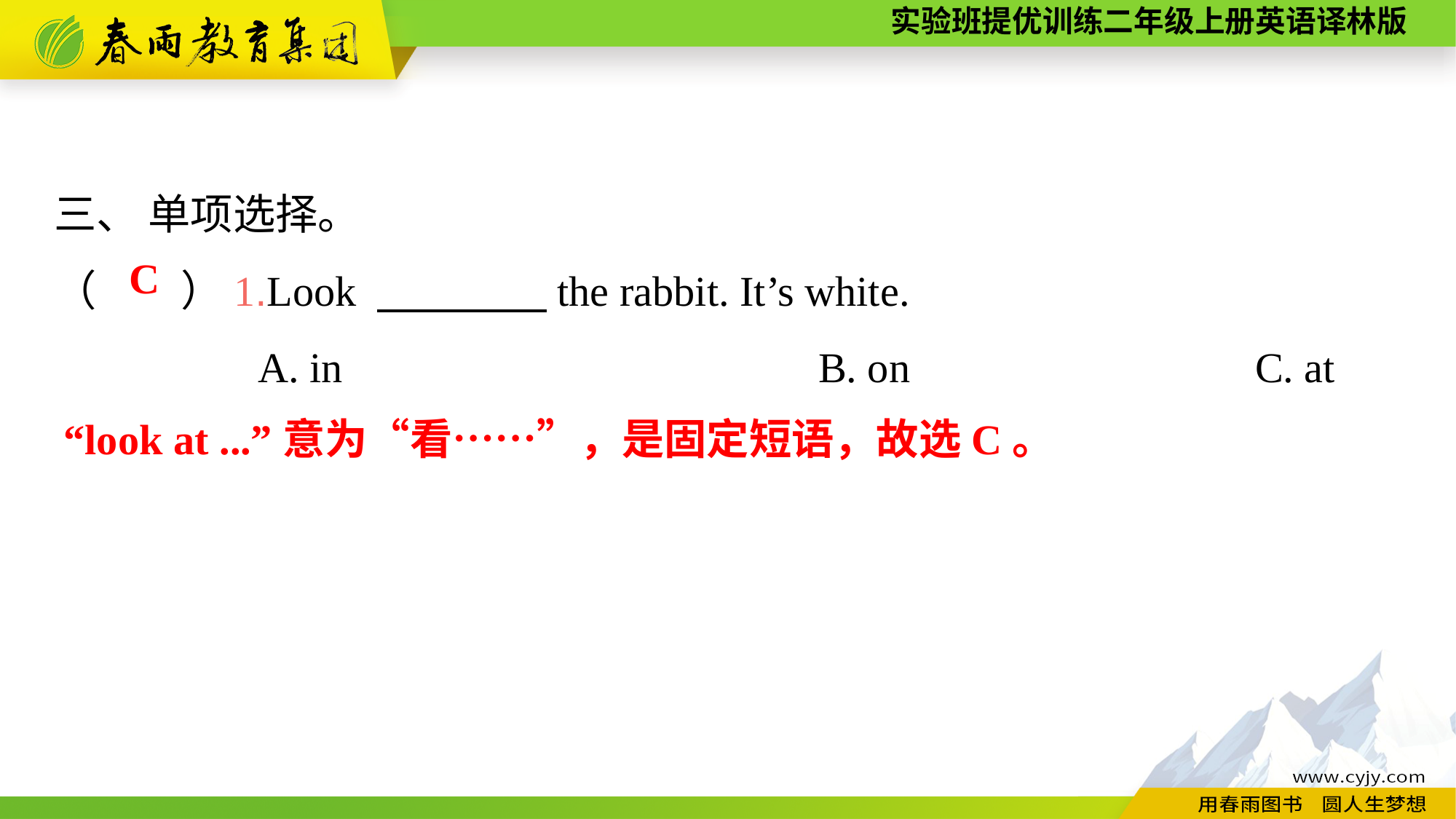

三、 单项选择。
（　　）1.Look 　　　　the rabbit. It’s white.
A. in　　　　　　		B. on　　　　　　	C. at

C
“look at ...”意为“看……”，是固定短语，故选C。